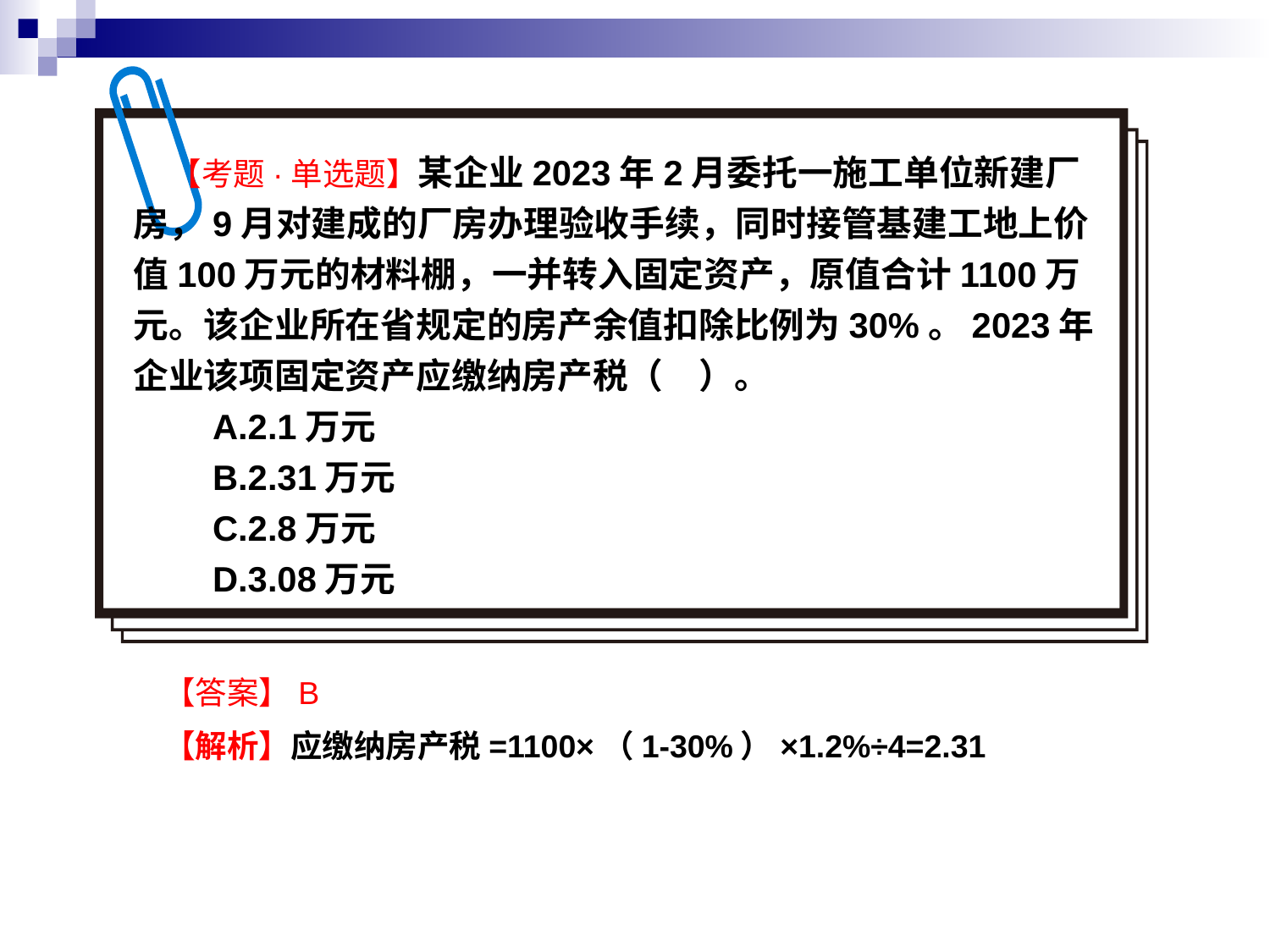

【考题·单选题】某企业2023年2月委托一施工单位新建厂房，9月对建成的厂房办理验收手续，同时接管基建工地上价值100万元的材料棚，一并转入固定资产，原值合计1100万元。该企业所在省规定的房产余值扣除比例为30%。2023年企业该项固定资产应缴纳房产税（　）。
　　A.2.1万元
　　B.2.31万元
　　C.2.8万元
　　D.3.08万元
【答案】B
【解析】应缴纳房产税=1100×（1-30%）×1.2%÷4=2.31